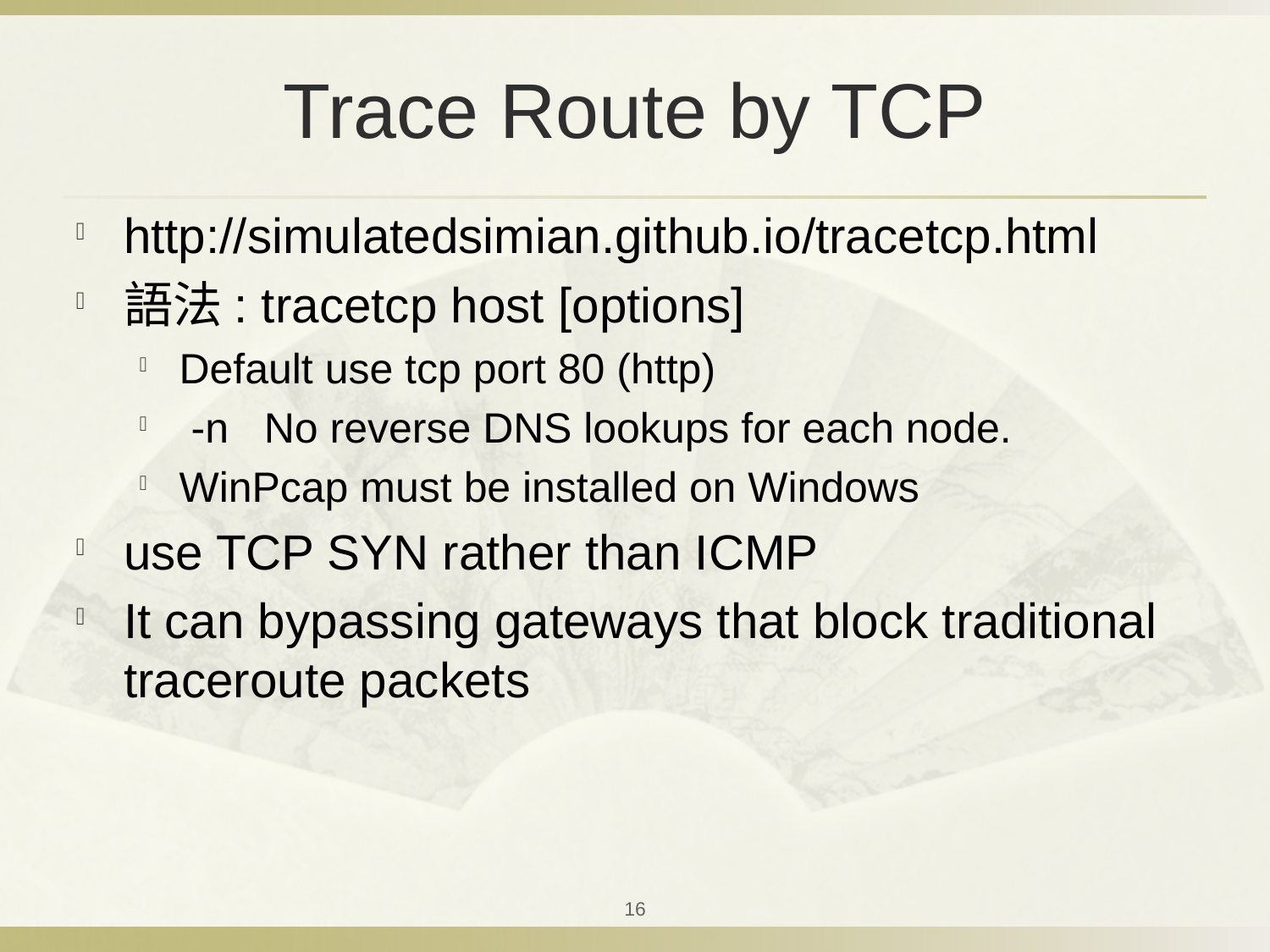

# Trace Route by TCP
http://simulatedsimian.github.io/tracetcp.html
語法: tracetcp host [options]
Default use tcp port 80 (http)
 -n   No reverse DNS lookups for each node.
WinPcap must be installed on Windows
use TCP SYN rather than ICMP
It can bypassing gateways that block traditional traceroute packets
16